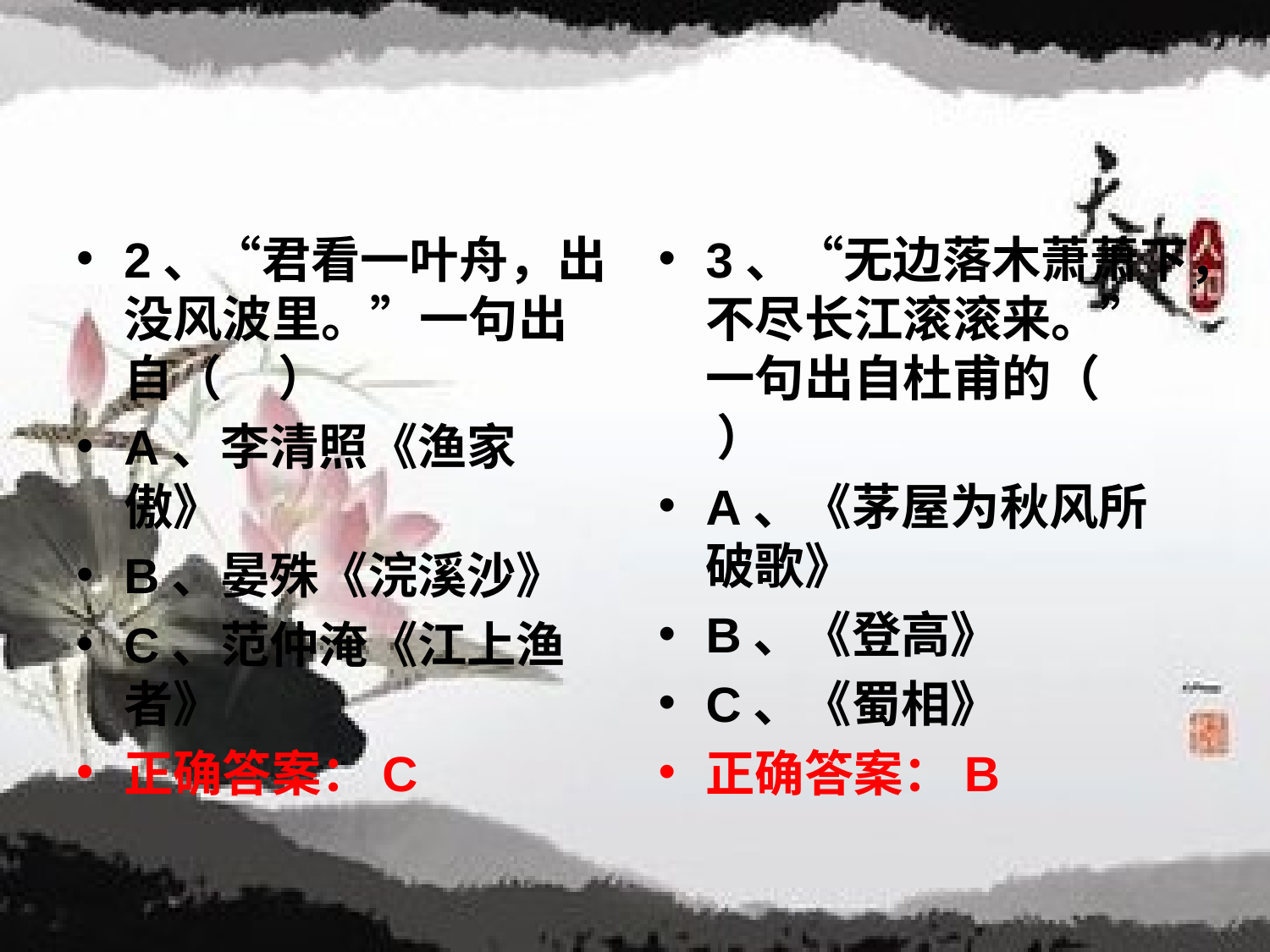

#
2、“君看一叶舟，出没风波里。”一句出自（     ）
A、李清照《渔家傲》
B、晏殊《浣溪沙》
C、范仲淹《江上渔者》
正确答案：C

3、“无边落木萧萧下，不尽长江滚滚来。”一句出自杜甫的（     ）
A、《茅屋为秋风所破歌》
B、《登高》
C、《蜀相》
正确答案：B